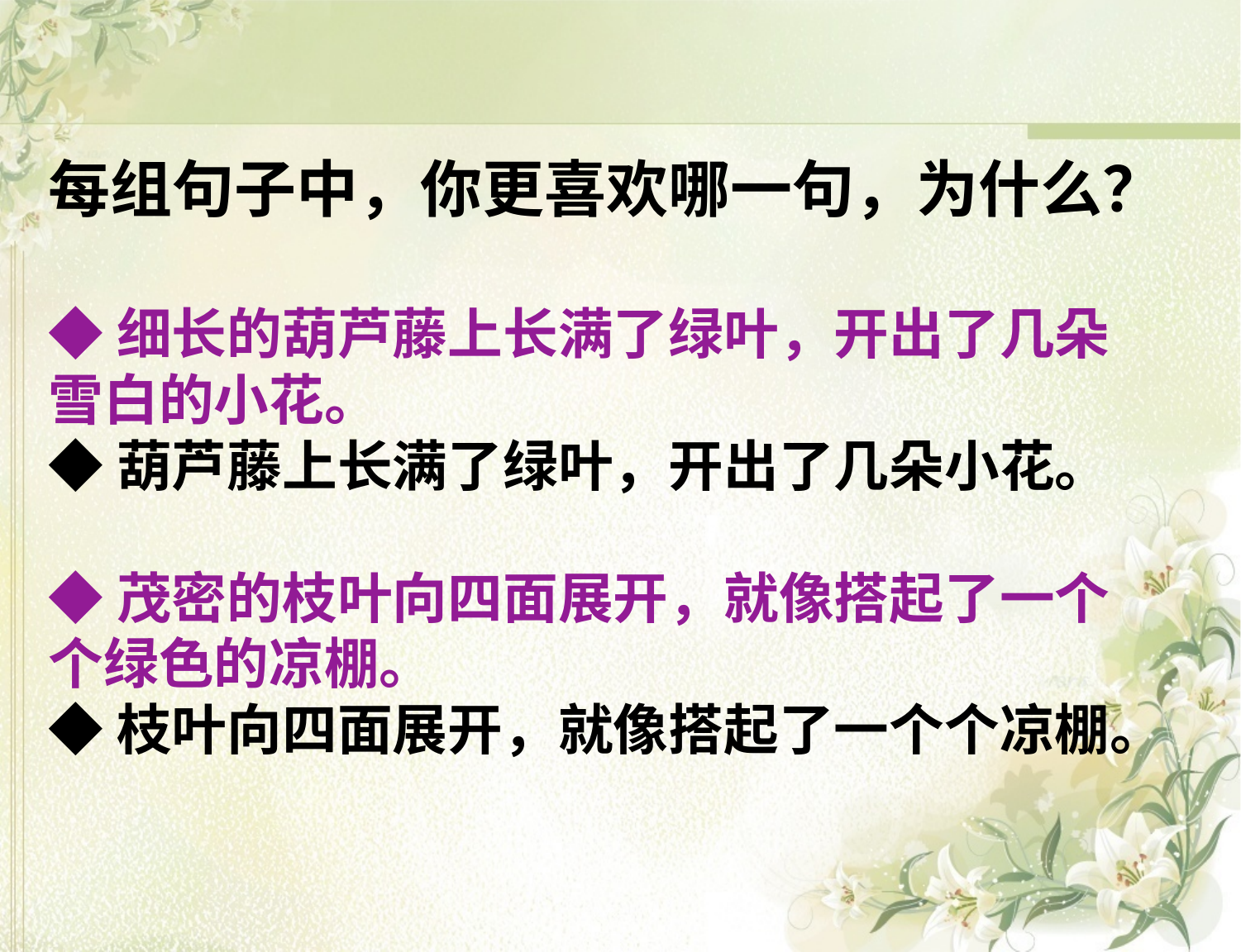

每组句子中，你更喜欢哪一句，为什么？

◆细长的葫芦藤上长满了绿叶，开出了几朵雪白的小花。
◆葫芦藤上长满了绿叶，开出了几朵小花。

◆茂密的枝叶向四面展开，就像搭起了一个个绿色的凉棚。
◆枝叶向四面展开，就像搭起了一个个凉棚。